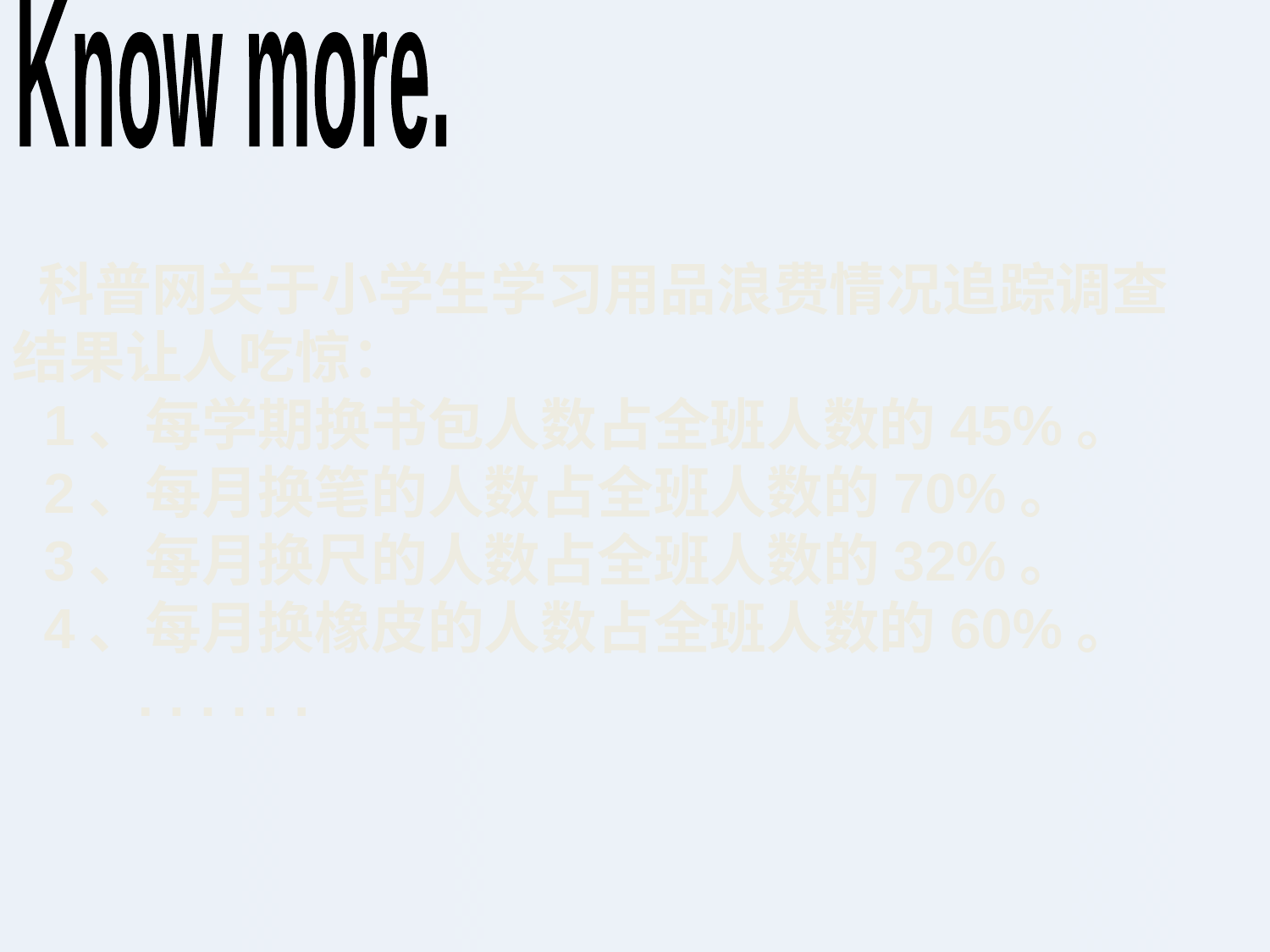

Know more.
 科普网关于小学生学习用品浪费情况追踪调查结果让人吃惊：
  1、每学期换书包人数占全班人数的45%。
  2、每月换笔的人数占全班人数的70%。
  3、每月换尺的人数占全班人数的32%。
  4、每月换橡皮的人数占全班人数的60%。
        . . . . . .